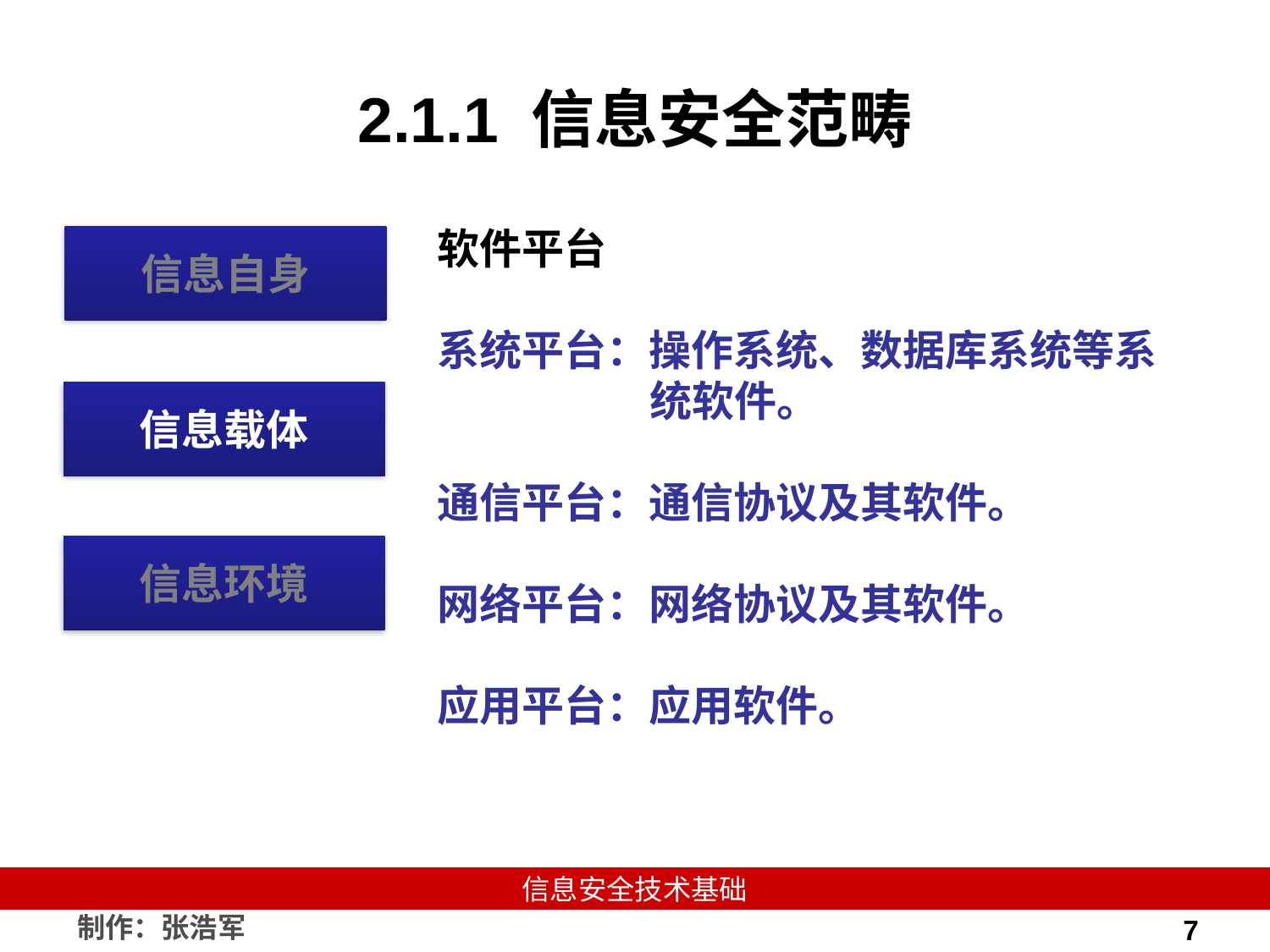

# 2.1.1 信息安全范畴
软件平台

系统平台：操作系统、数据库系统等系统软件。

通信平台：通信协议及其软件。

网络平台：网络协议及其软件。

应用平台：应用软件。
信息自身
信息载体
信息环境
7